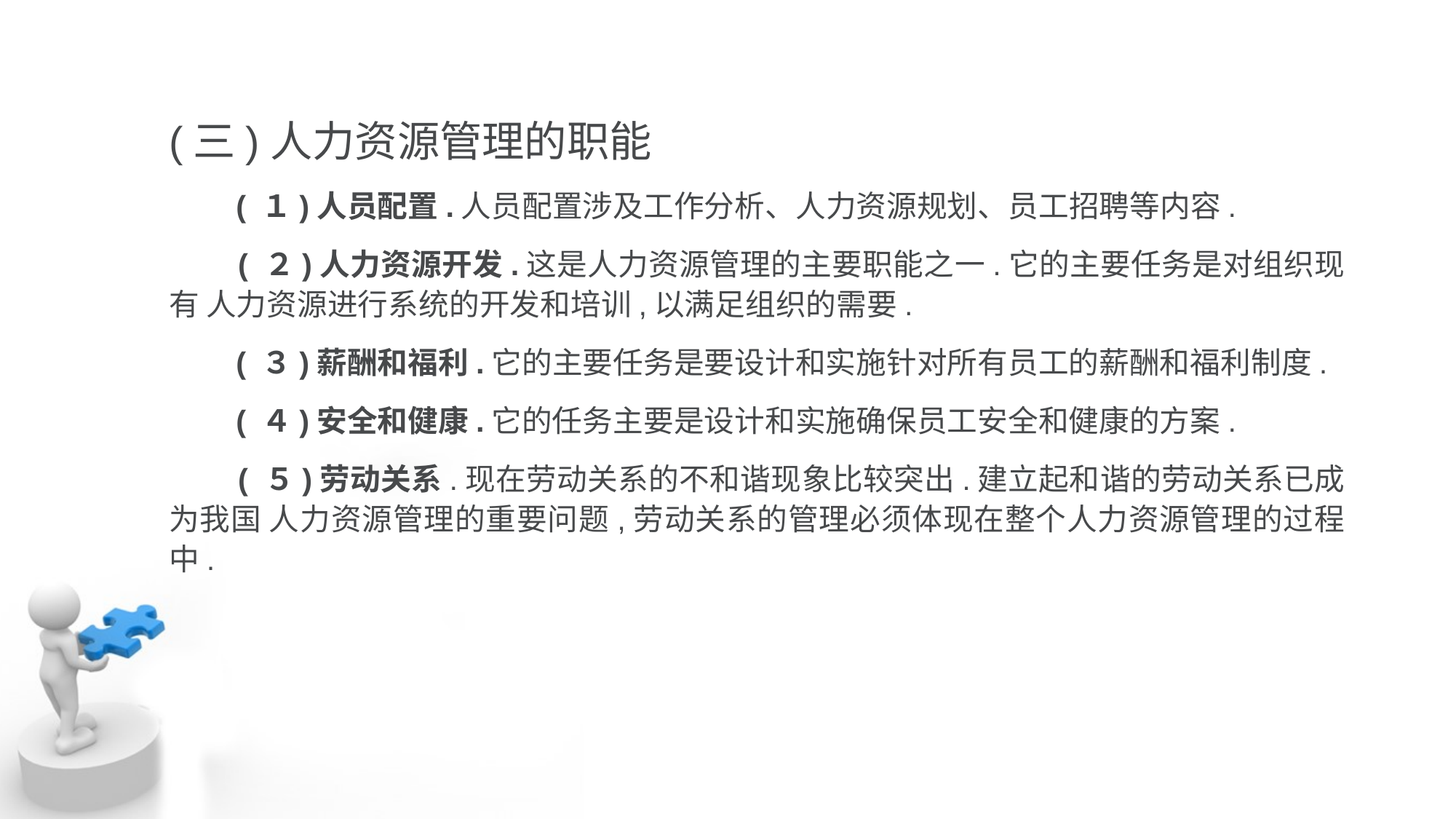

(三)人力资源管理的职能
        ( １)人员配置.人员配置涉及工作分析、人力资源规划、员工招聘等内容.
        ( ２)人力资源开发.这是人力资源管理的主要职能之一.它的主要任务是对组织现有 人力资源进行系统的开发和培训,以满足组织的需要.
        ( ３)薪酬和福利.它的主要任务是要设计和实施针对所有员工的薪酬和福利制度.
        ( ４)安全和健康.它的任务主要是设计和实施确保员工安全和健康的方案.
        ( ５)劳动关系.现在劳动关系的不和谐现象比较突出.建立起和谐的劳动关系已成为我国 人力资源管理的重要问题,劳动关系的管理必须体现在整个人力资源管理的过程中.